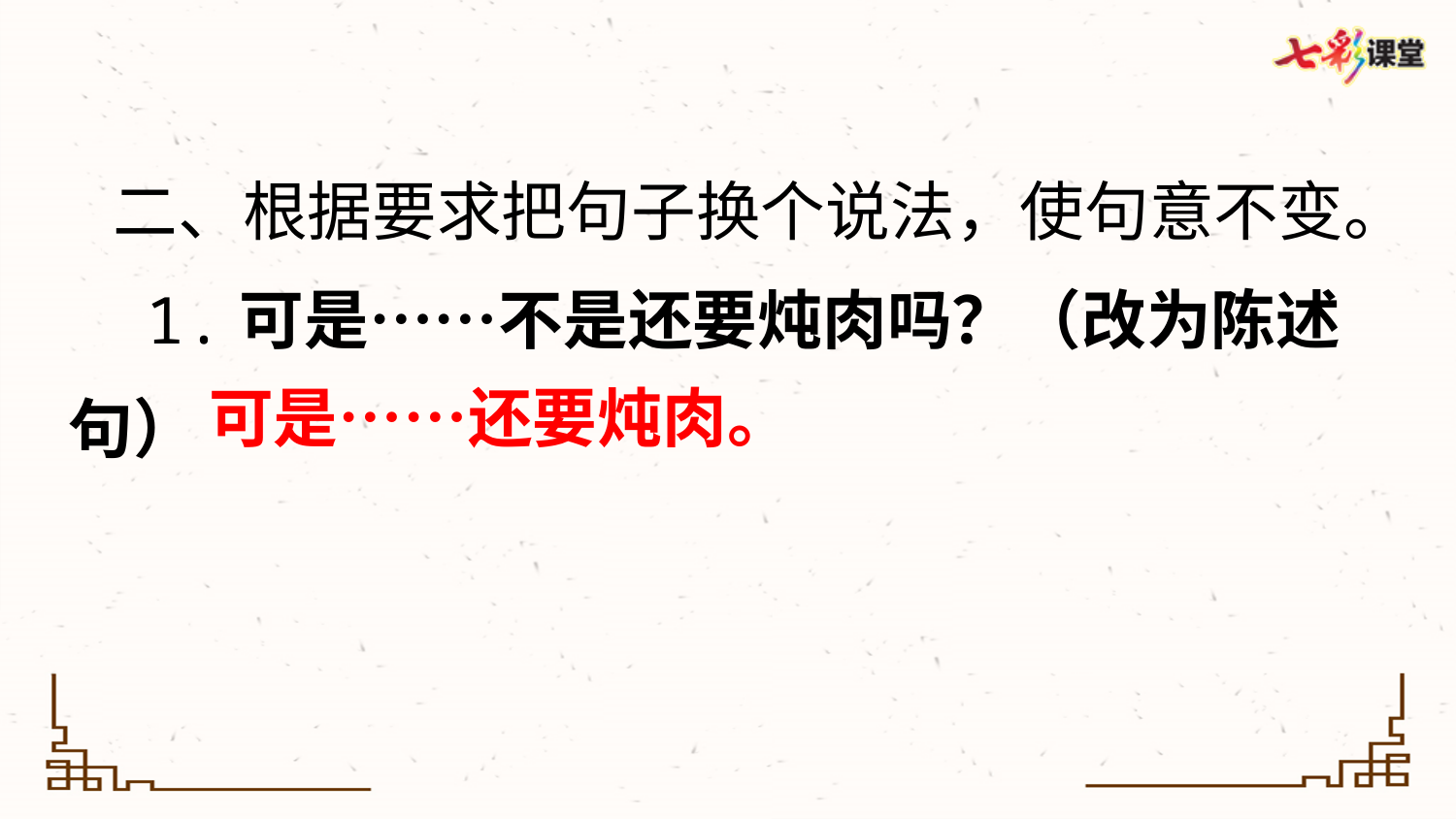

二、根据要求把句子换个说法，使句意不变。
  1.可是……不是还要炖肉吗？（改为陈述句）
可是……还要炖肉。